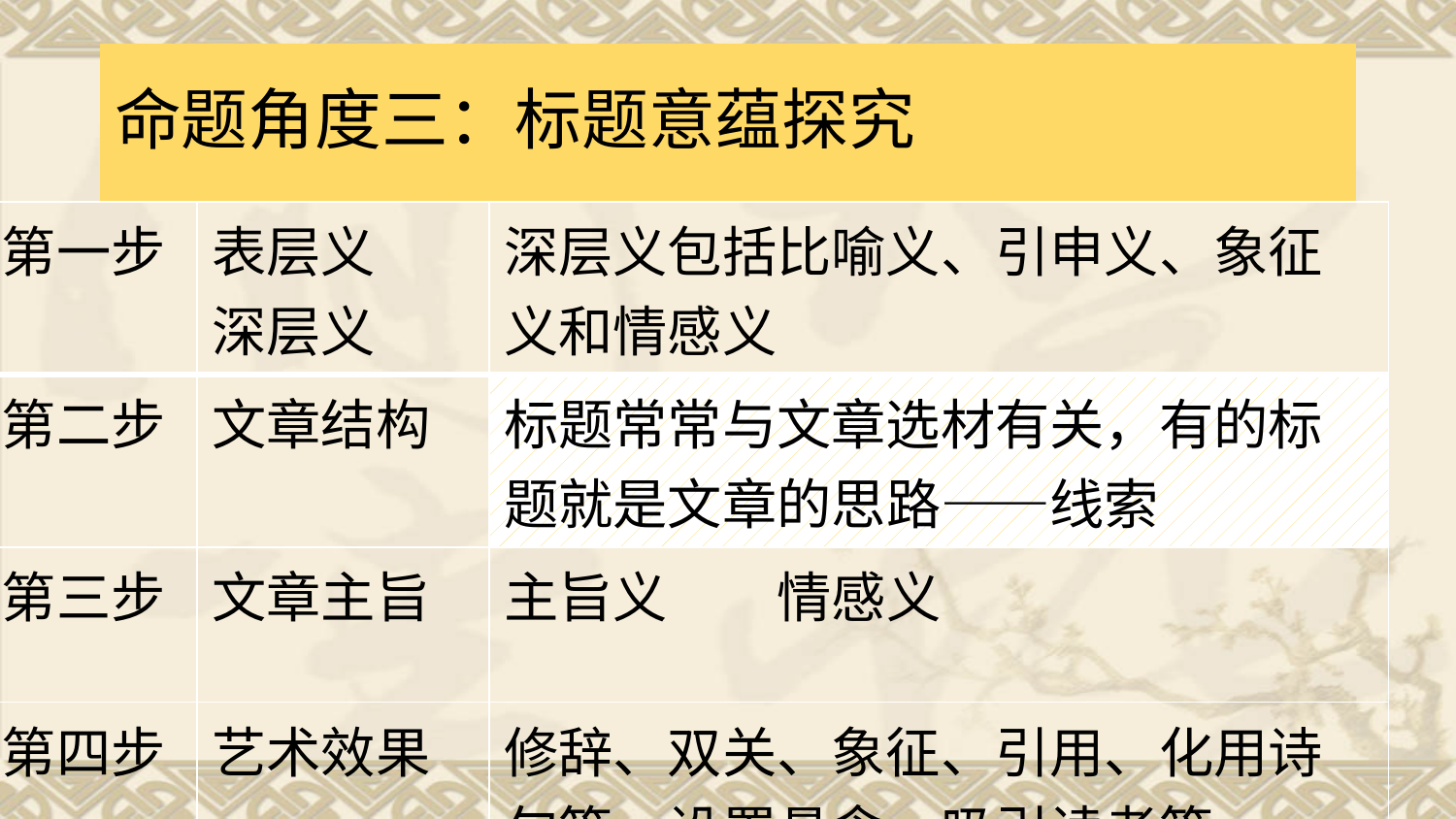

# 命题角度三：标题意蕴探究
| 第一步 | 表层义 深层义 | 深层义包括比喻义、引申义、象征义和情感义 |
| --- | --- | --- |
| 第二步 | 文章结构 | 标题常常与文章选材有关，有的标题就是文章的思路——线索 |
| 第三步 | 文章主旨 | 主旨义　　情感义 |
| 第四步 | 艺术效果 | 修辞、双关、象征、引用、化用诗句等，设置悬念，吸引读者等 |